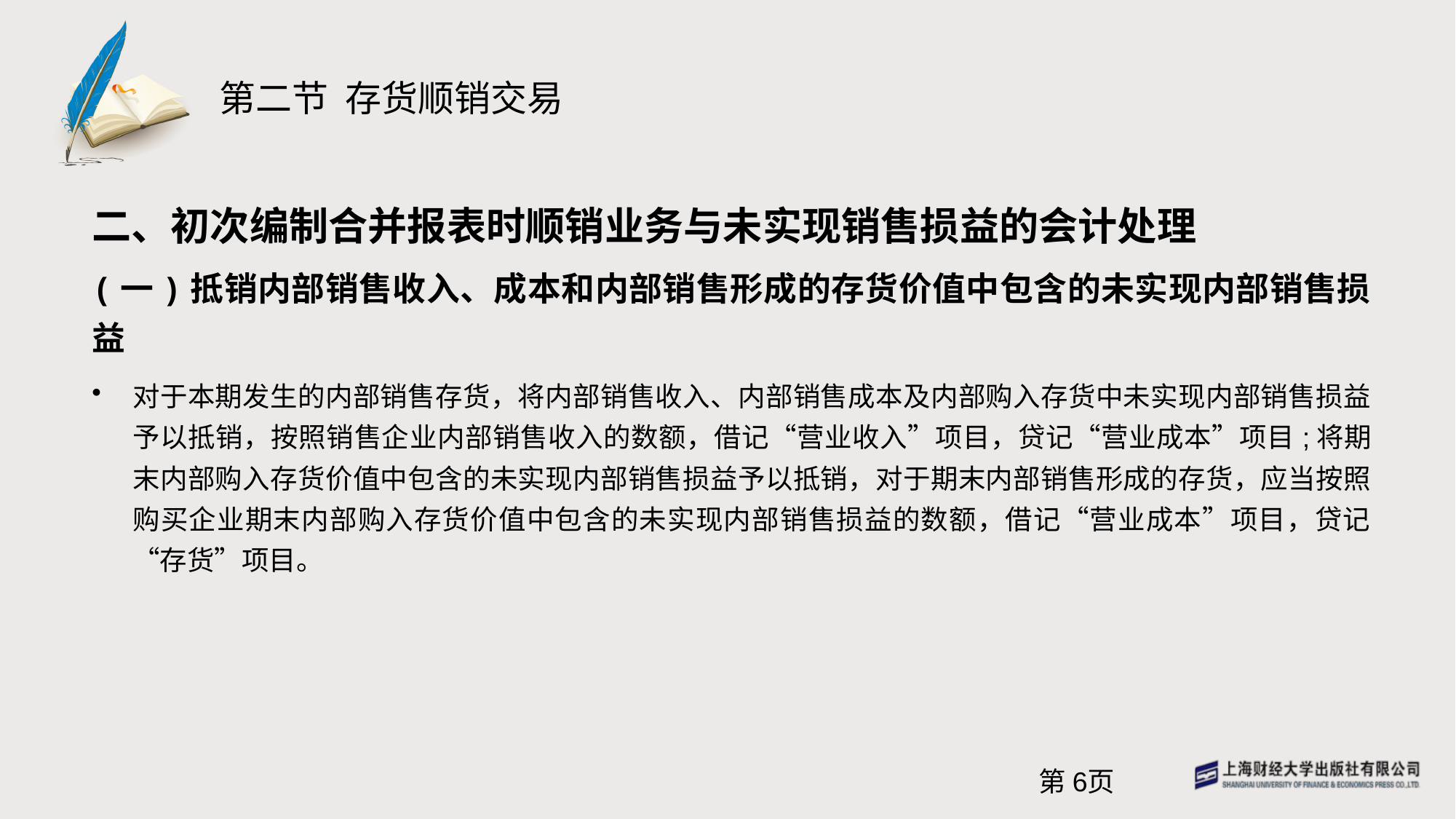

# 第二节  存货顺销交易
二、初次编制合并报表时顺销业务与未实现销售损益的会计处理
(一)抵销内部销售收入、成本和内部销售形成的存货价值中包含的未实现内部销售损益
对于本期发生的内部销售存货，将内部销售收入、内部销售成本及内部购入存货中未实现内部销售损益予以抵销，按照销售企业内部销售收入的数额，借记“营业收入”项目，贷记“营业成本”项目;将期末内部购入存货价值中包含的未实现内部销售损益予以抵销，对于期末内部销售形成的存货，应当按照购买企业期末内部购入存货价值中包含的未实现内部销售损益的数额，借记“营业成本”项目，贷记“存货”项目。

6